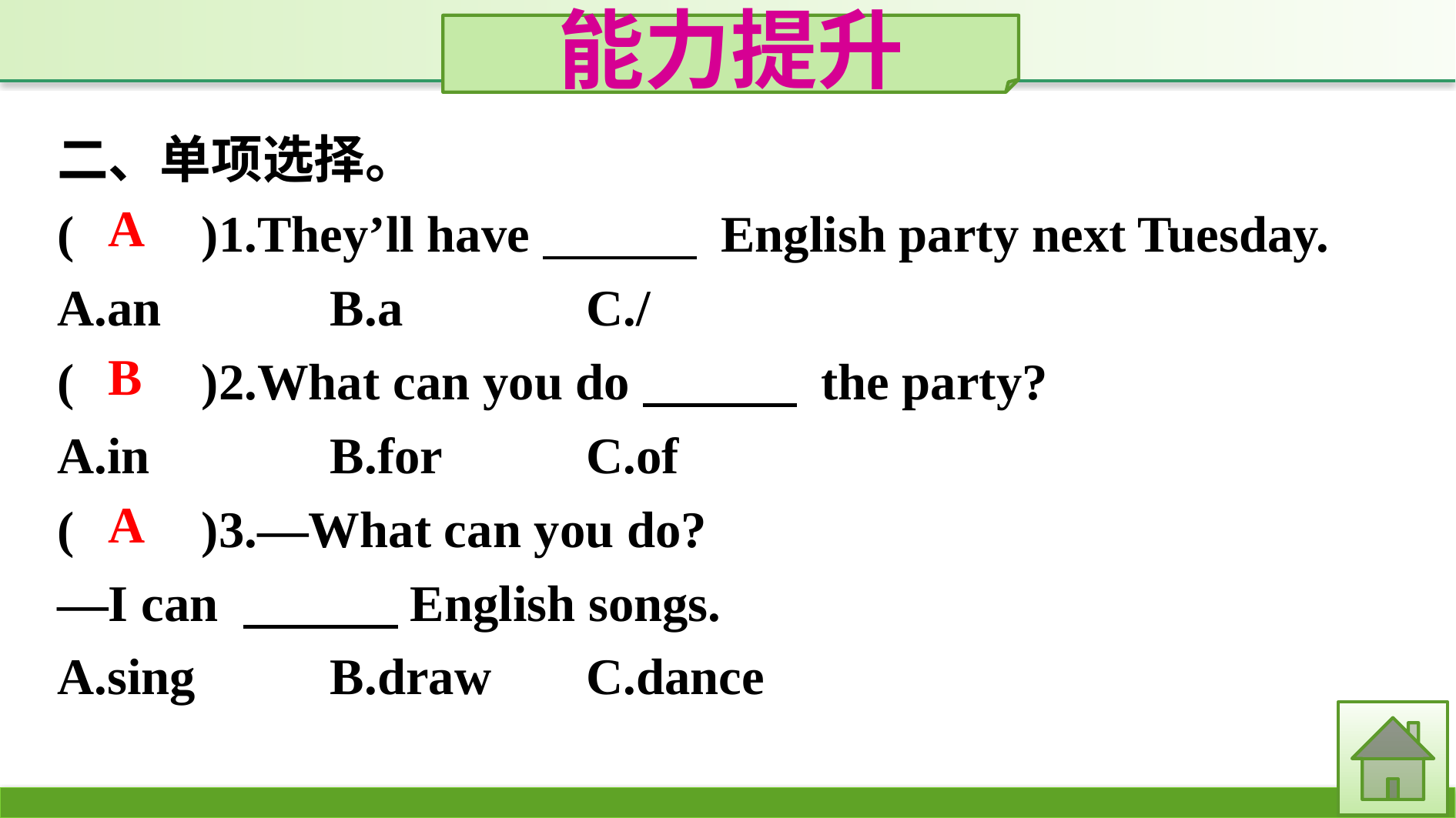

能力提升
二、单项选择。
(　　)1.They’ll have　　　 English party next Tuesday.
A.an		B.a		C./
(　　)2.What can you do　　　 the party?
A.in		B.for		C.of
(　　)3.—What can you do?
—I can 　　　English songs.
A.sing		B.draw	C.dance
A
B
A